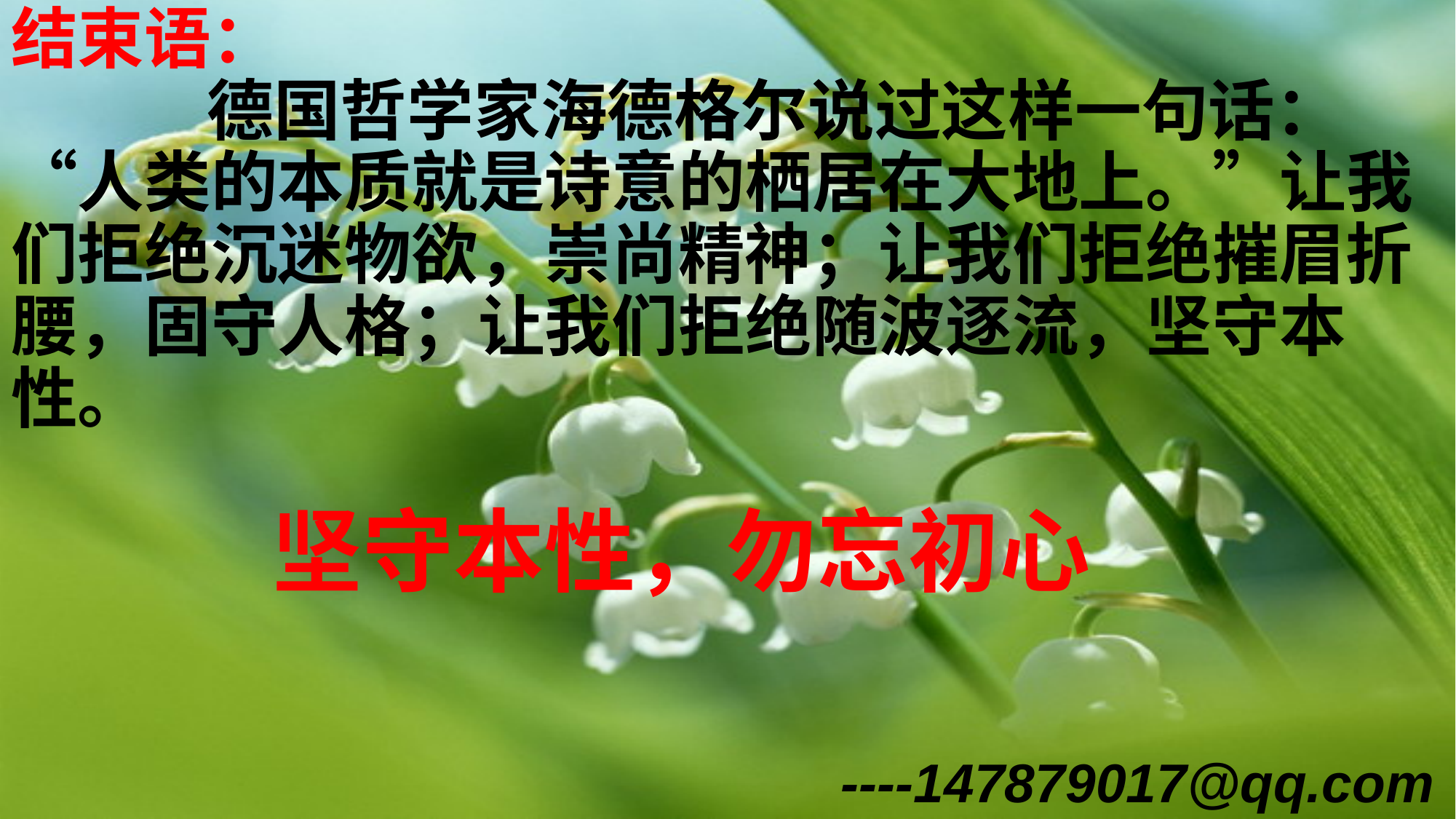

# 结束语： 德国哲学家海德格尔说过这样一句话：“人类的本质就是诗意的栖居在大地上。”让我们拒绝沉迷物欲，崇尚精神；让我们拒绝摧眉折腰，固守人格；让我们拒绝随波逐流，坚守本性。
坚守本性，勿忘初心
 ----147879017@qq.com